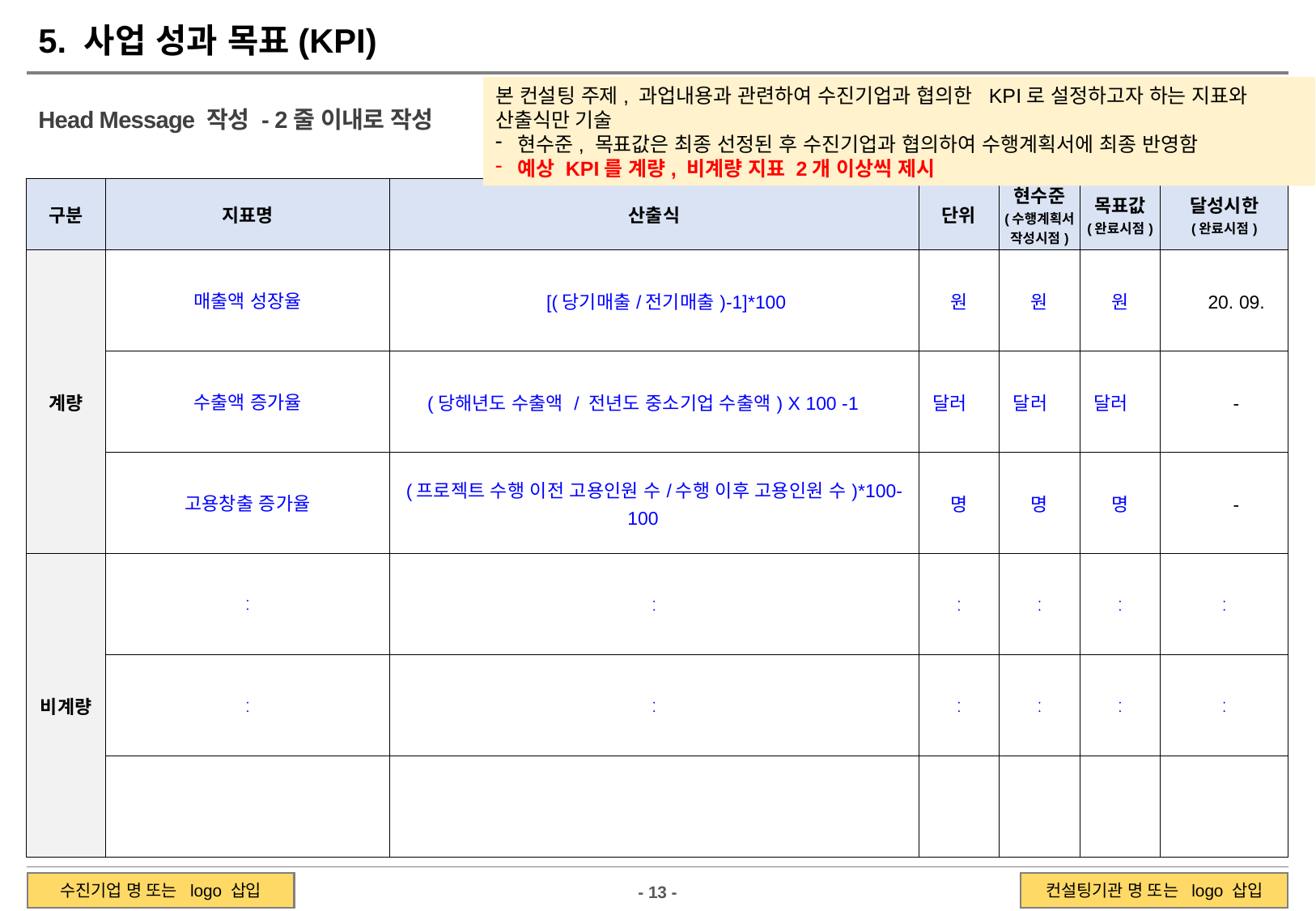

5. 사업 성과 목표(KPI)
본 컨설팅 주제, 과업내용과 관련하여 수진기업과 협의한  KPI로 설정하고자 하는 지표와 산출식만 기술
현수준, 목표값은 최종 선정된 후 수진기업과 협의하여 수행계획서에 최종 반영함
예상 KPI를 계량, 비계량 지표 2개 이상씩 제시
Head Message 작성 - 2줄 이내로 작성
| 구분 | 지표명 | 산출식 | 단위 | 현수준 (수행계획서 작성시점) | 목표값 (완료시점) | 달성시한 (완료시점) |
| --- | --- | --- | --- | --- | --- | --- |
| 계량 | 매출액 성장율 | [(당기매출/전기매출)-1]\*100 | 원 | 원 | 원 | 20. 09. |
|  | 수출액 증가율 | (당해년도 수출액 / 전년도 중소기업 수출액) X 100 -1 | 달러 | 달러 | 달러 | - |
|  | 고용창출 증가율 | (프로젝트 수행 이전 고용인원 수/수행 이후 고용인원 수)\*100-100 | 명 | 명 | 명 | - |
| 비계량 | ː | ː | ː | ː | ː | ː |
|  | ː | ː | ː | ː | ː | ː |
|  |  |  |  |  |  |  |